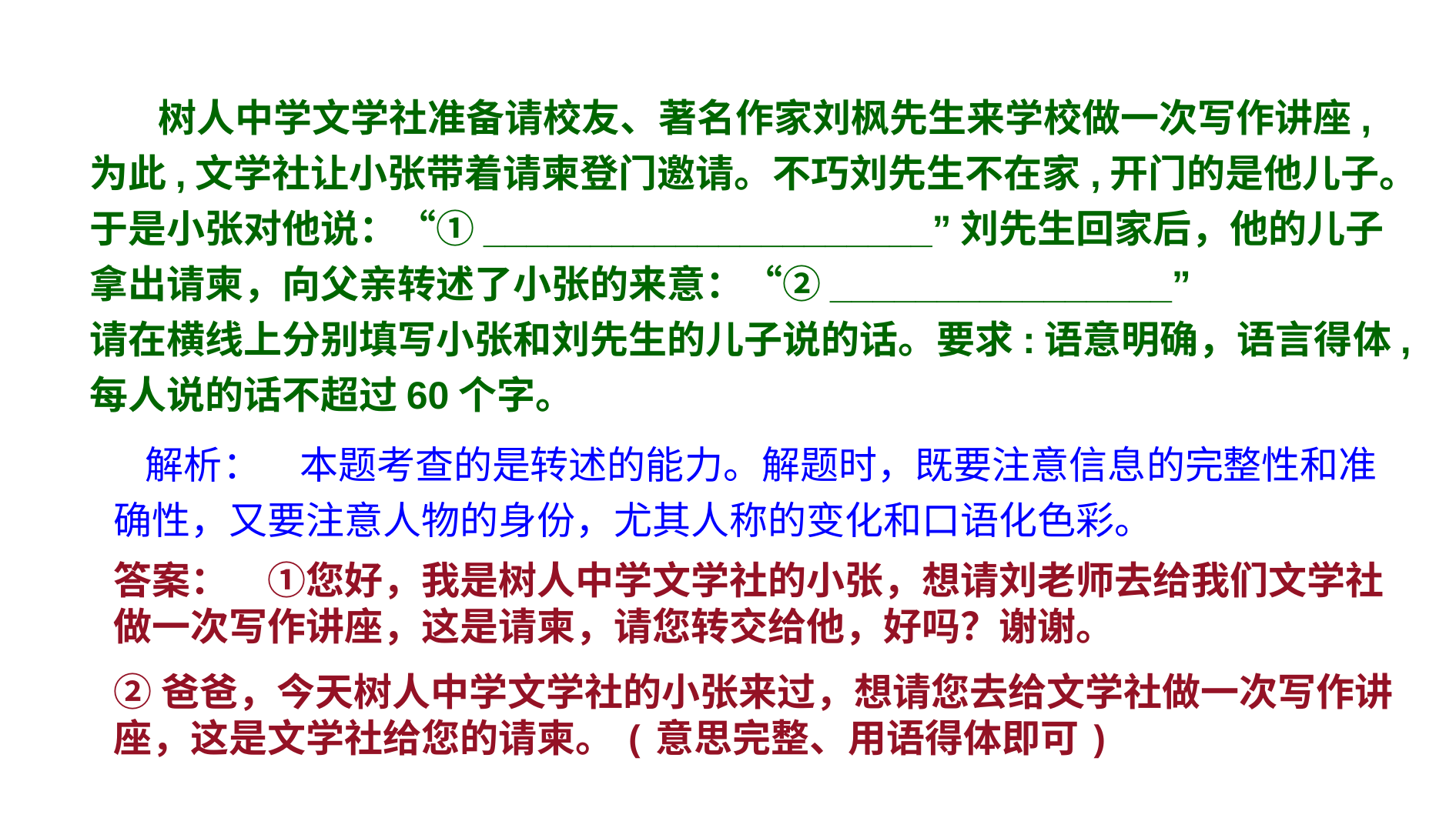

树人中学文学社准备请校友、著名作家刘枫先生来学校做一次写作讲座,为此,文学社让小张带着请柬登门邀请。不巧刘先生不在家,开门的是他儿子。于是小张对他说：“①_____________________”刘先生回家后，他的儿子拿出请柬，向父亲转述了小张的来意：“②________________”
请在横线上分别填写小张和刘先生的儿子说的话。要求:语意明确，语言得体,每人说的话不超过60个字。

　解析：　本题考查的是转述的能力。解题时，既要注意信息的完整性和准确性，又要注意人物的身份，尤其人称的变化和口语化色彩。
答案：　①您好，我是树人中学文学社的小张，想请刘老师去给我们文学社做一次写作讲座，这是请柬，请您转交给他，好吗？谢谢。
②爸爸，今天树人中学文学社的小张来过，想请您去给文学社做一次写作讲座，这是文学社给您的请柬。(意思完整、用语得体即可)